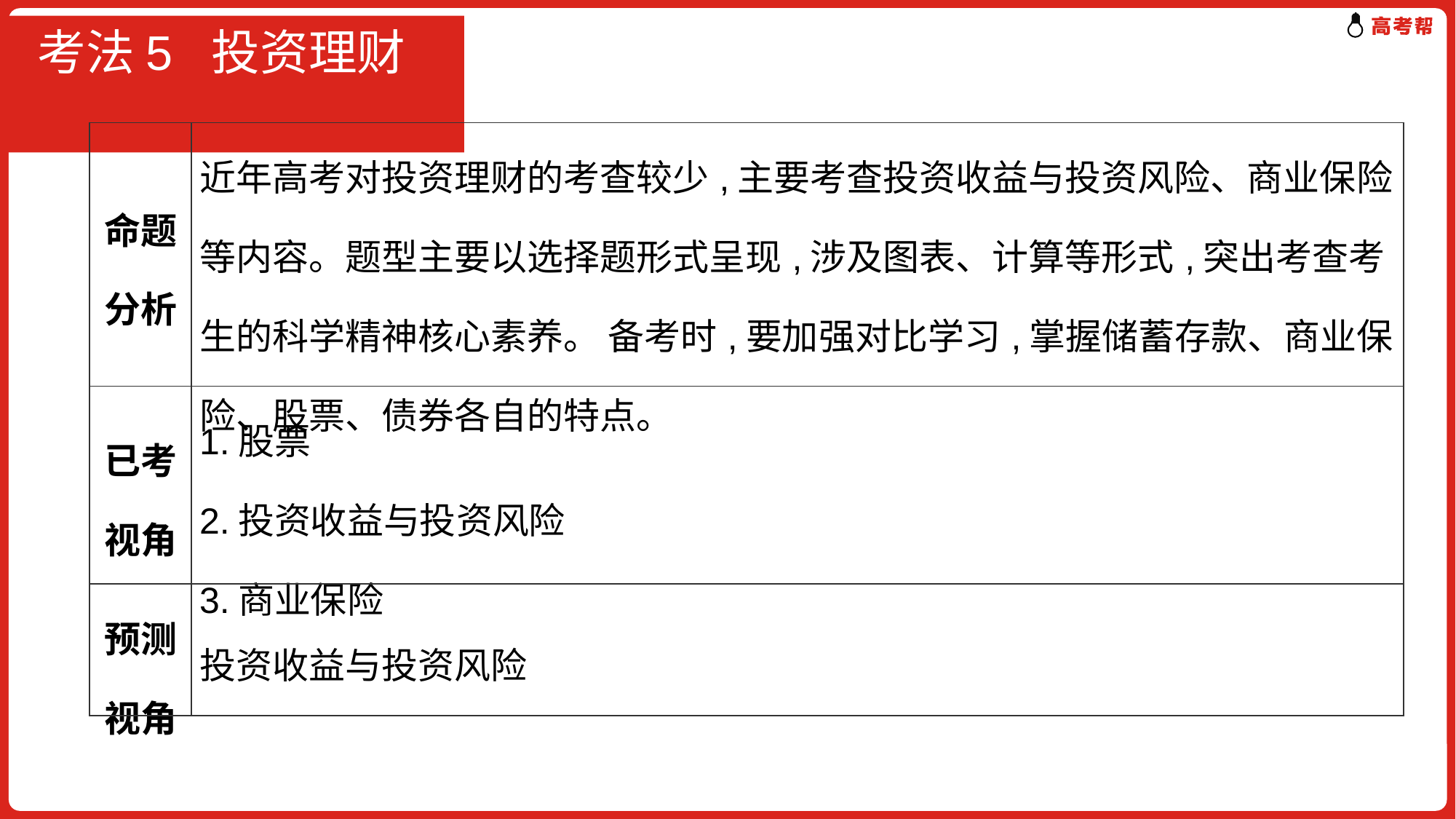

# 考法5  投资理财
| 命题分析 | 近年高考对投资理财的考查较少,主要考查投资收益与投资风险、商业保险等内容。题型主要以选择题形式呈现,涉及图表、计算等形式,突出考查考生的科学精神核心素养。 备考时,要加强对比学习,掌握储蓄存款、商业保险、股票、债券各自的特点。 |
| --- | --- |
| 已考视角 | 1.股票 2.投资收益与投资风险 3.商业保险 |
| 预测视角 | 投资收益与投资风险 |